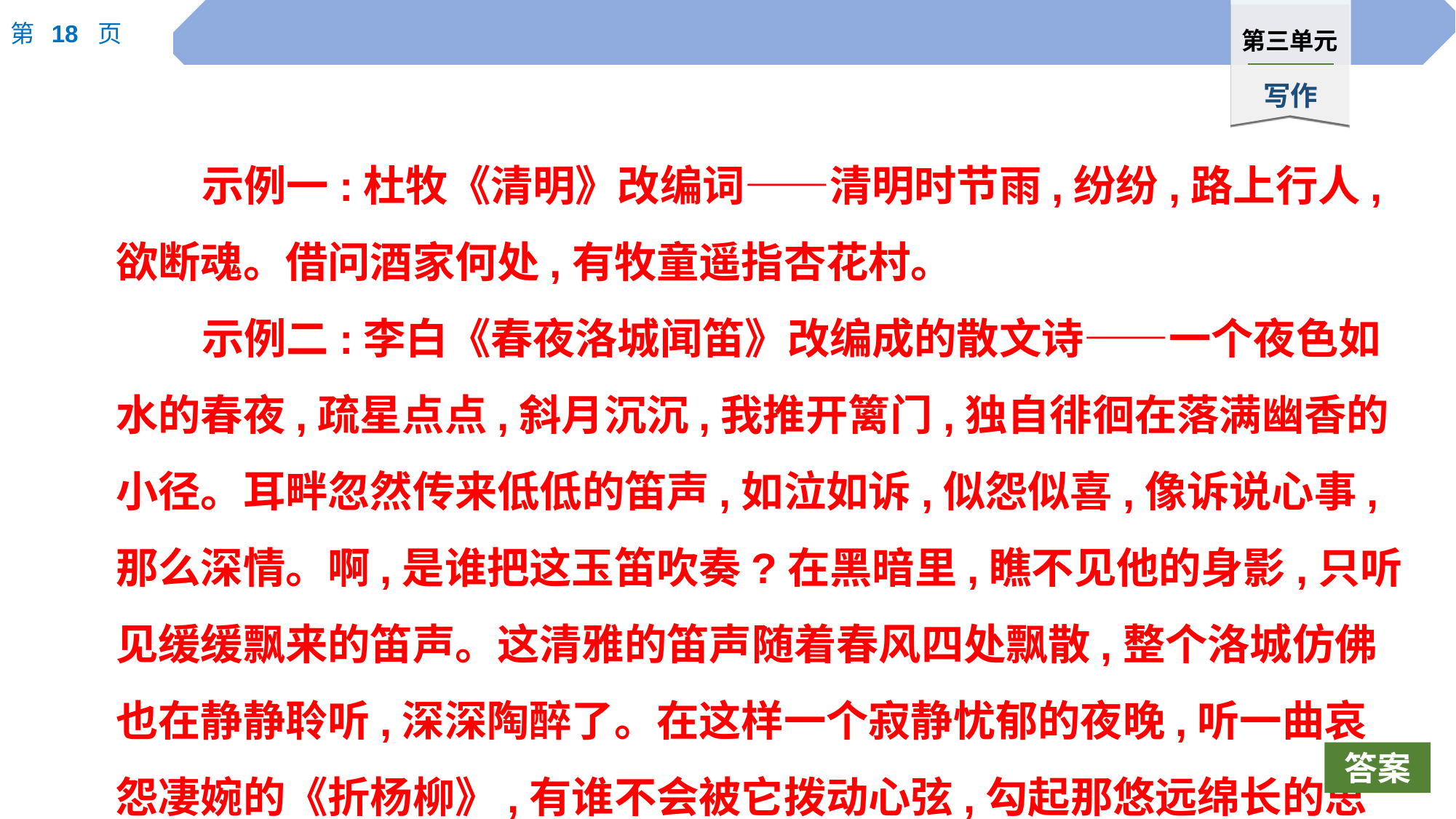

示例一:杜牧《清明》改编词——清明时节雨,纷纷,路上行人,欲断魂。借问酒家何处,有牧童遥指杏花村。
示例二:李白《春夜洛城闻笛》改编成的散文诗——一个夜色如水的春夜,疏星点点,斜月沉沉,我推开篱门,独自徘徊在落满幽香的小径。耳畔忽然传来低低的笛声,如泣如诉,似怨似喜,像诉说心事,那么深情。啊,是谁把这玉笛吹奏?在黑暗里,瞧不见他的身影,只听见缓缓飘来的笛声。这清雅的笛声随着春风四处飘散,整个洛城仿佛也在静静聆听,深深陶醉了。在这样一个寂静忧郁的夜晚,听一曲哀怨凄婉的《折杨柳》,有谁不会被它拨动心弦,勾起那悠远绵长的思乡之情呢?
答案